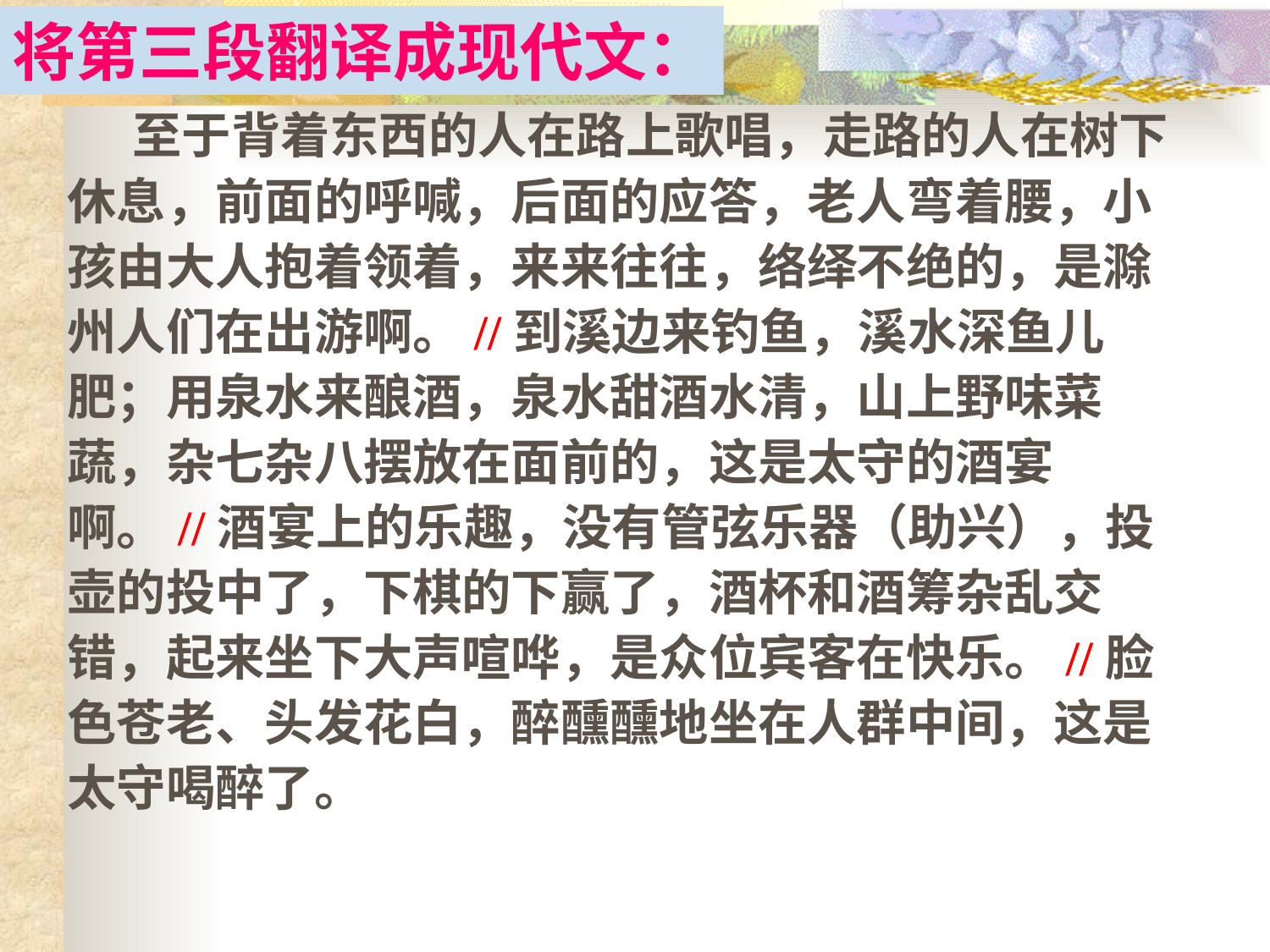

将第三段翻译成现代文：
    至于背着东西的人在路上歌唱，走路的人在树下休息，前面的呼喊，后面的应答，老人弯着腰，小孩由大人抱着领着，来来往往，络绎不绝的，是滁州人们在出游啊。//到溪边来钓鱼，溪水深鱼儿肥；用泉水来酿酒，泉水甜酒水清，山上野味菜蔬，杂七杂八摆放在面前的，这是太守的酒宴啊。//酒宴上的乐趣，没有管弦乐器（助兴），投壶的投中了，下棋的下赢了，酒杯和酒筹杂乱交错，起来坐下大声喧哗，是众位宾客在快乐。//脸色苍老、头发花白，醉醺醺地坐在人群中间，这是太守喝醉了。